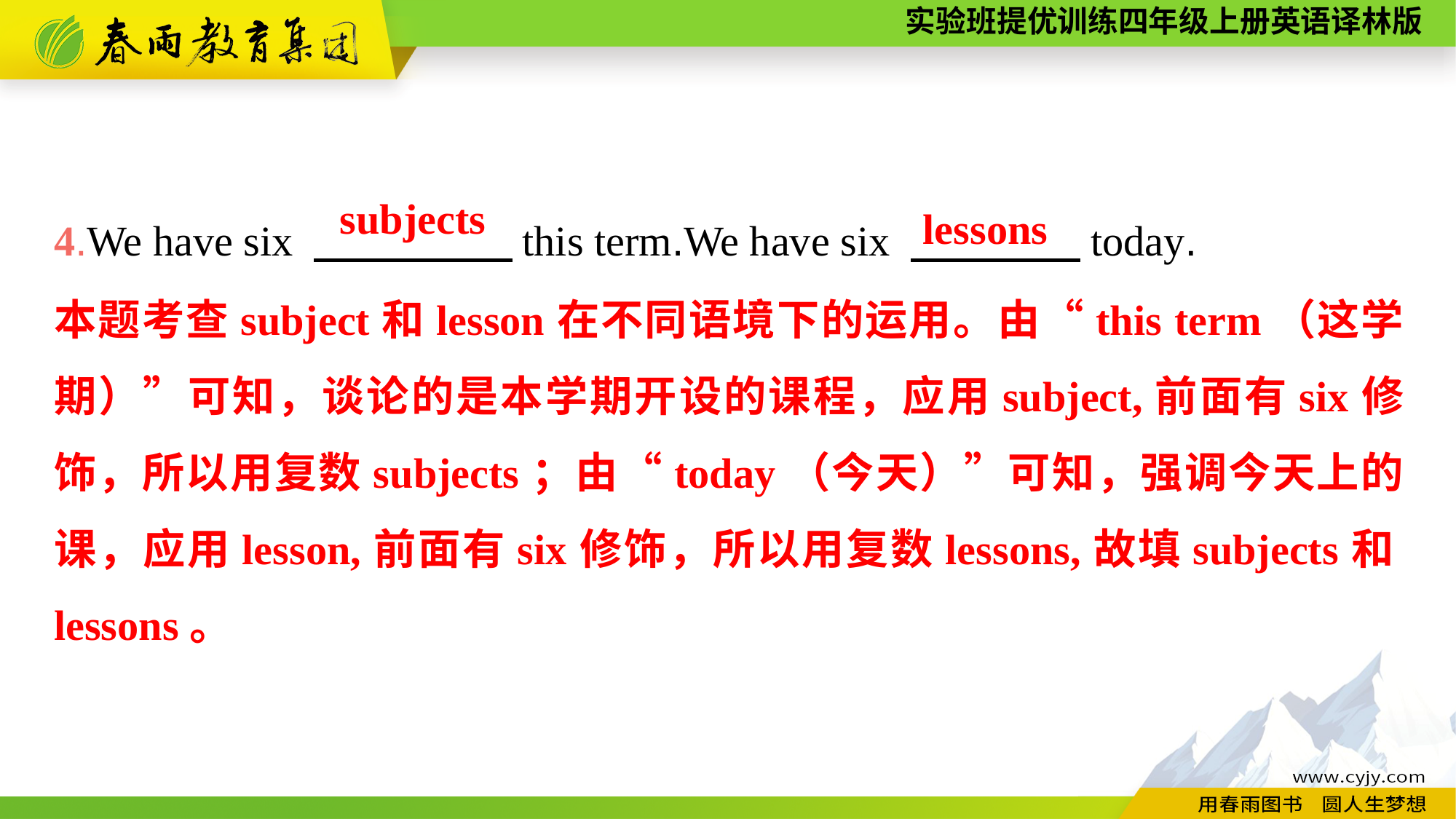

4.We have six 　   　　　this term.We have six 　　　　today.
subjects
lessons
本题考查subject和lesson在不同语境下的运用。由“this term（这学期）”可知，谈论的是本学期开设的课程，应用subject,前面有six修饰，所以用复数subjects；由“today（今天）”可知，强调今天上的课，应用lesson,前面有six修饰，所以用复数lessons,故填subjects和lessons。